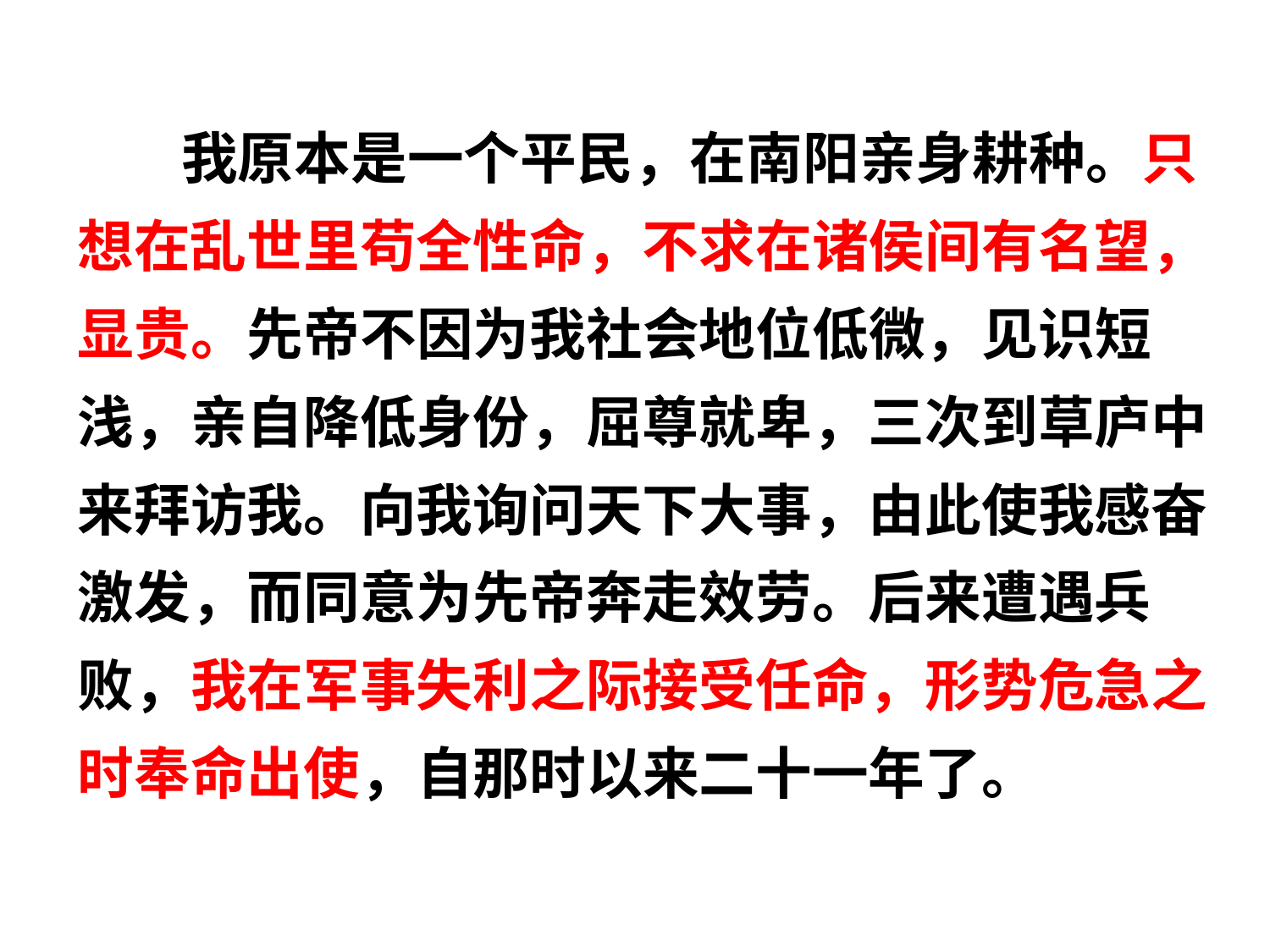

我原本是一个平民，在南阳亲身耕种。只想在乱世里苟全性命，不求在诸侯间有名望，显贵。先帝不因为我社会地位低微，见识短浅，亲自降低身份，屈尊就卑，三次到草庐中来拜访我。向我询问天下大事，由此使我感奋激发，而同意为先帝奔走效劳。后来遭遇兵败，我在军事失利之际接受任命，形势危急之时奉命出使，自那时以来二十一年了。